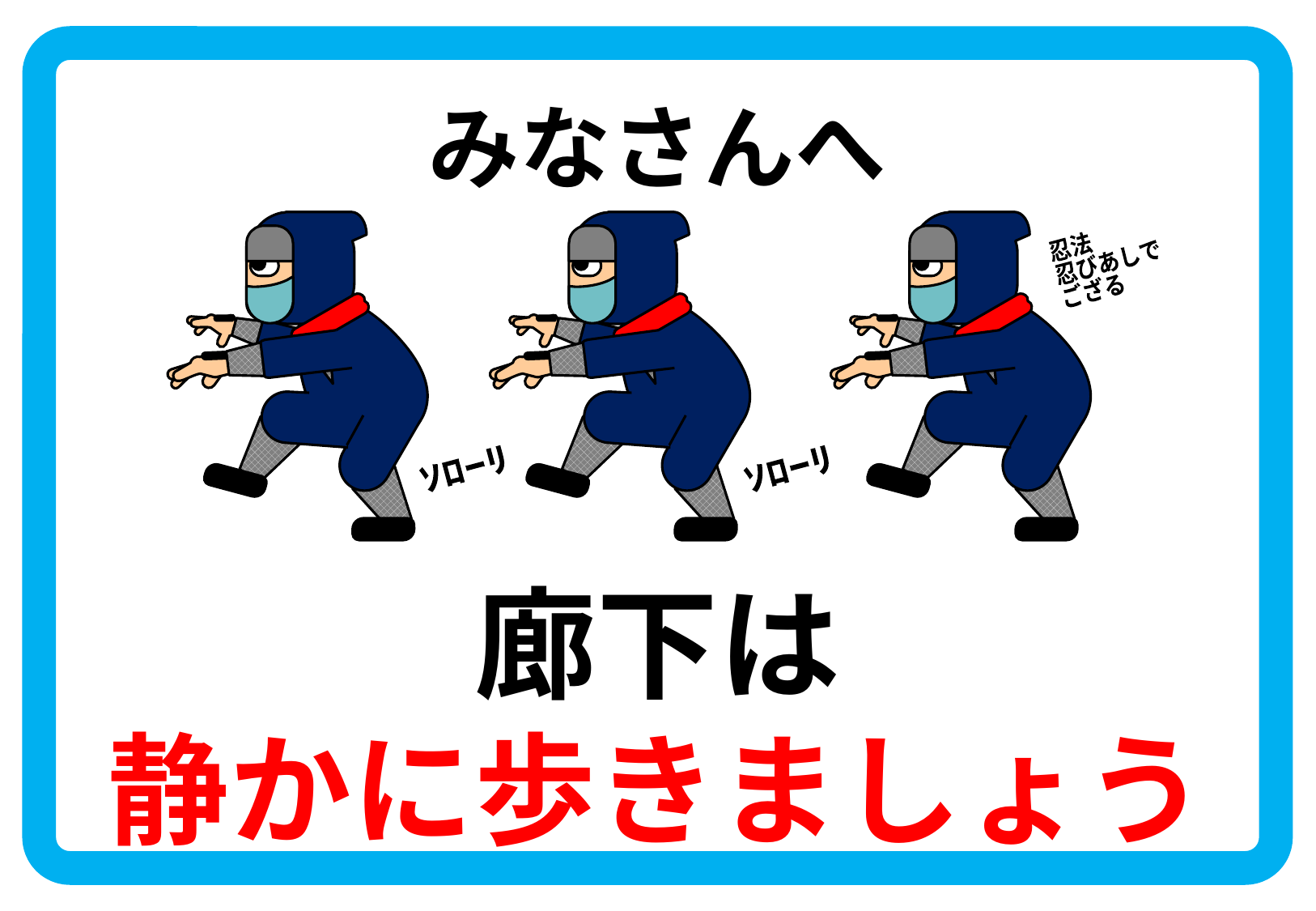

みなさんへ

忍法
忍びあしで
ござる
ｿﾛｰﾘ
ｿﾛｰﾘ
廊下は
静かに歩きましょう